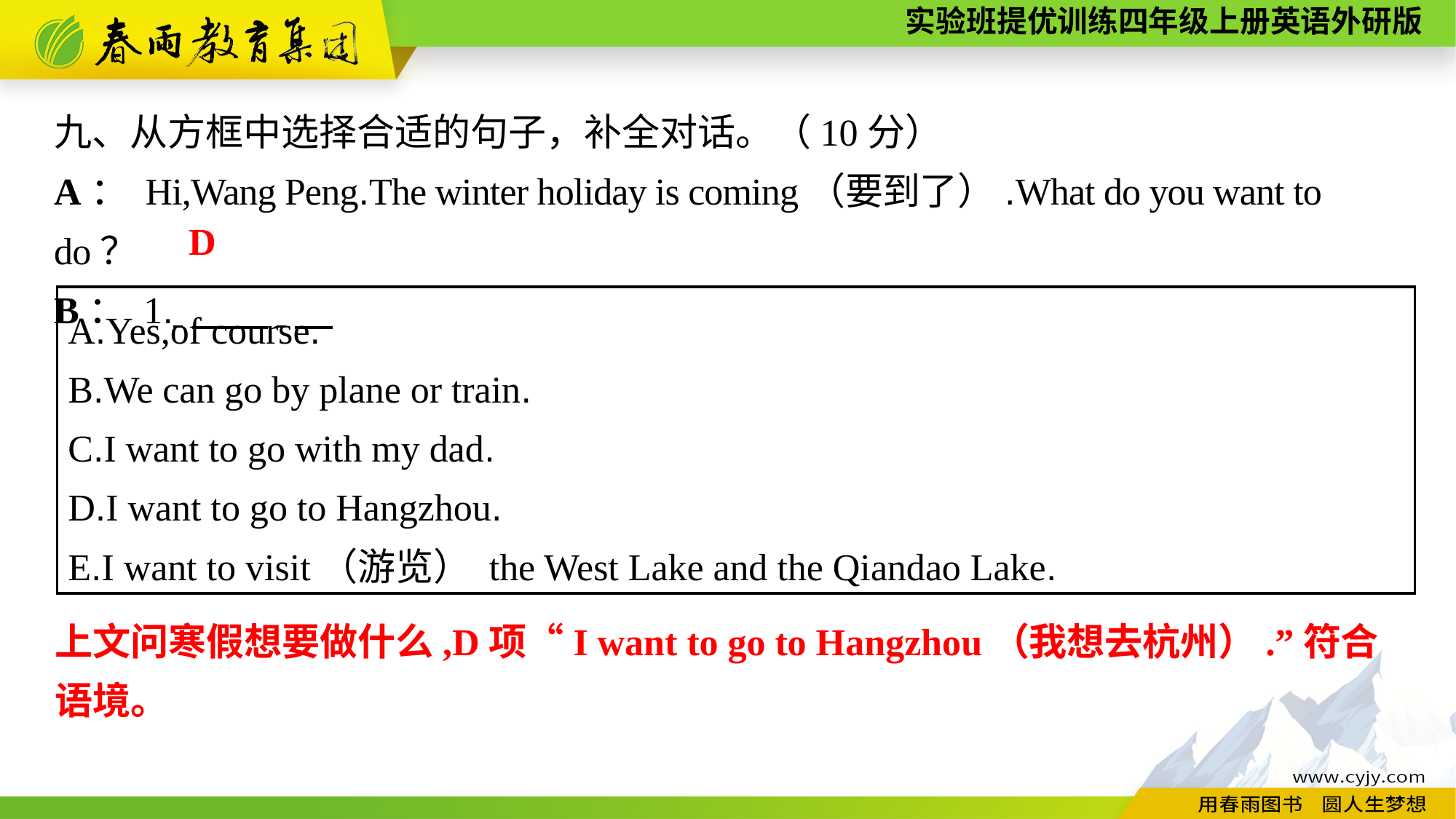

九、从方框中选择合适的句子，补全对话。（10分）
A： Hi,Wang Peng.The winter holiday is coming（要到了）.What do you want to do？
B： 1. 　　.
D
A.Yes,of course.
B.We can go by plane or train.
C.I want to go with my dad.
D.I want to go to Hangzhou.
E.I want to visit（游览） the West Lake and the Qiandao Lake.
上文问寒假想要做什么,D项“I want to go to Hangzhou（我想去杭州）.”符合
语境。